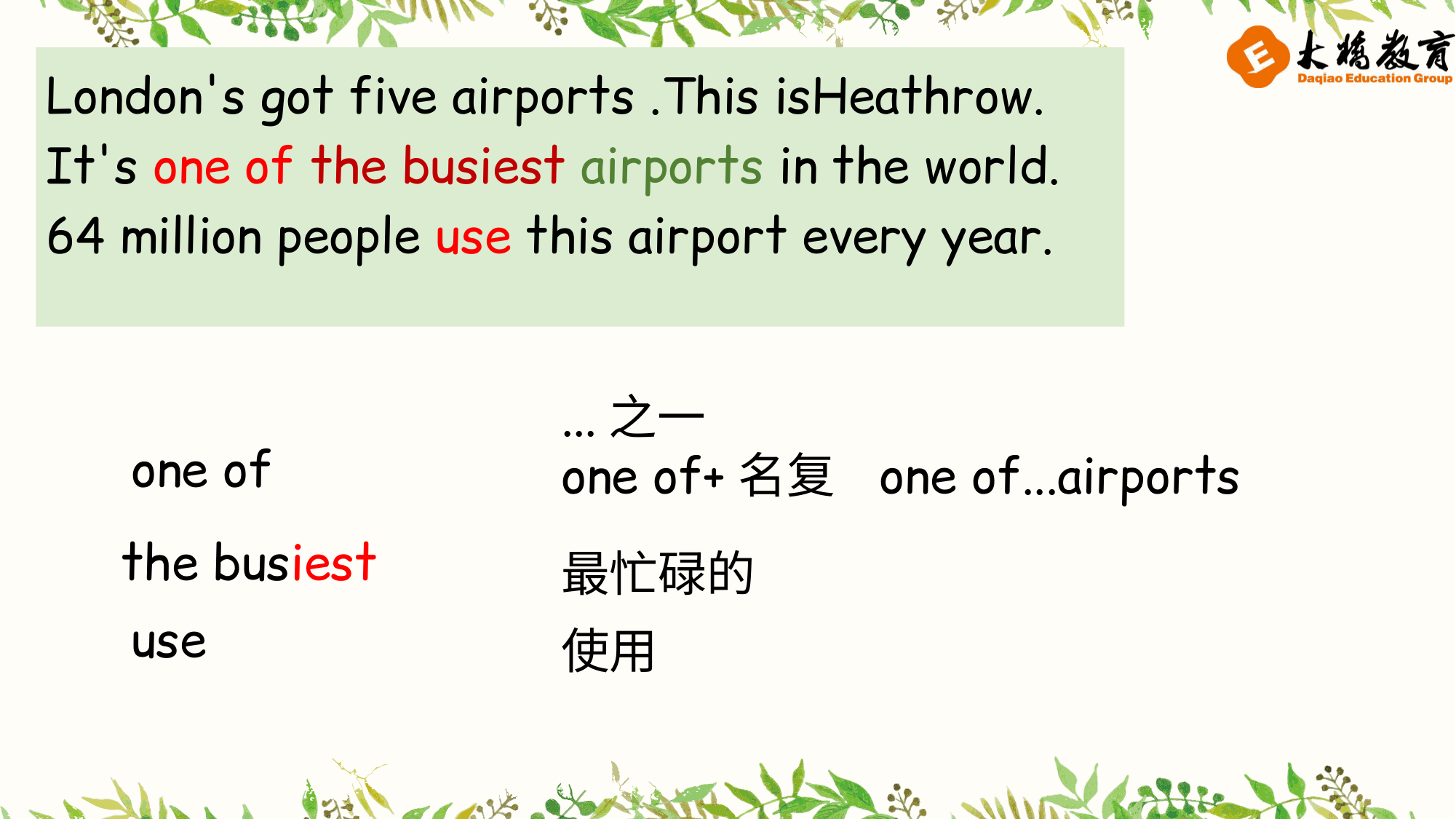

London's got five airports .This isHeathrow.
It's one of the busiest airports in the world.
64 million people use this airport every year.

...之一
one of+名复   one of...airports
one of
the busiest
最忙碌的
use
使用